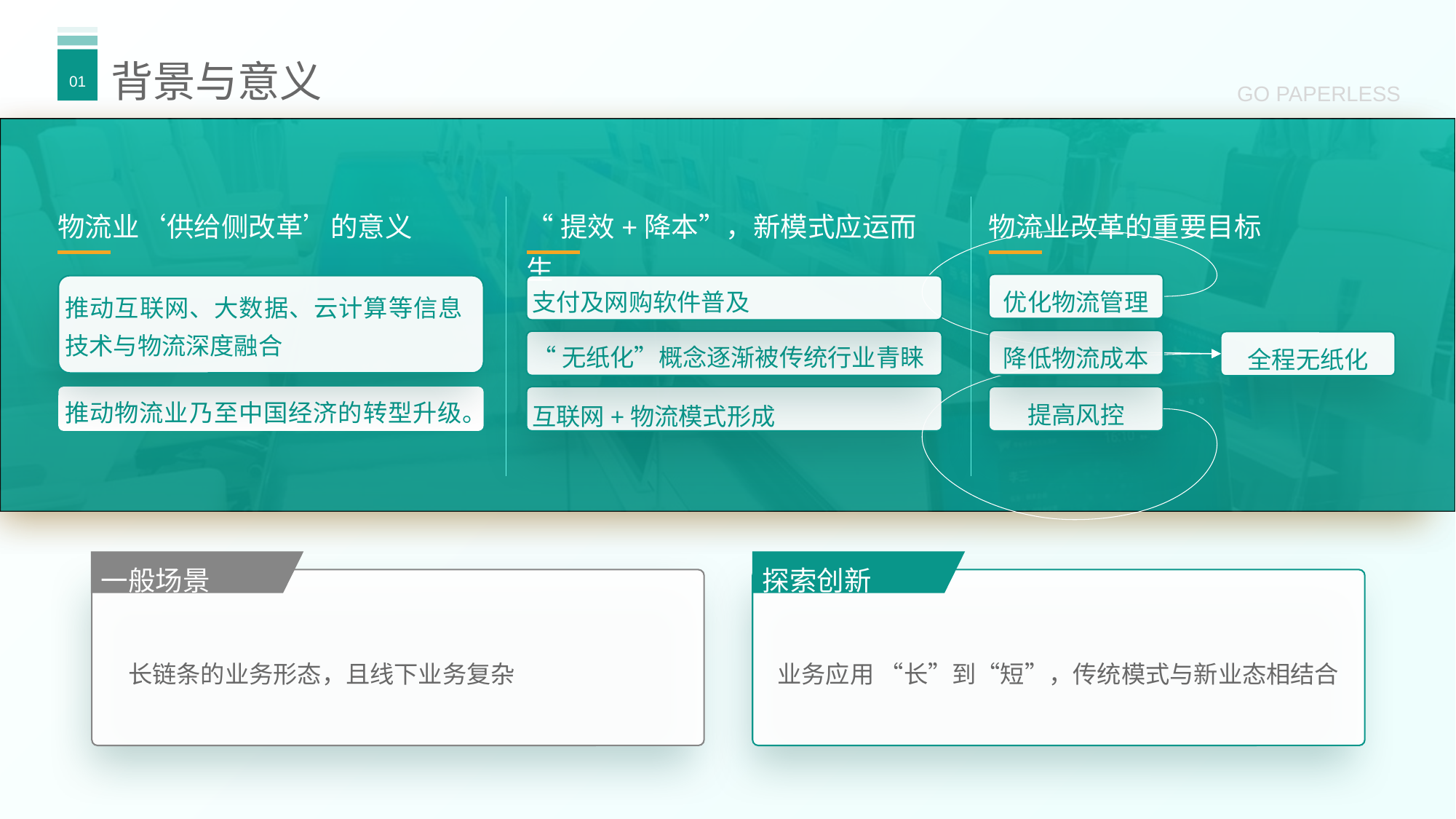

背景与意义
01
GO PAPERLESS

物流业‘供给侧改革’的意义
“提效+降本”，新模式应运而生
物流业改革的重要目标
优化物流管理

支付及网购软件普及
推动互联网、大数据、云计算等信息技术与物流深度融合
降低物流成本

全程无纸化

“无纸化”概念逐渐被传统行业青睐
提高风控

推动物流业乃至中国经济的转型升级。
互联网+物流模式形成

一般场景
探索创新

长链条的业务形态，且线下业务复杂
业务应用 “长”到“短”，传统模式与新业态相结合